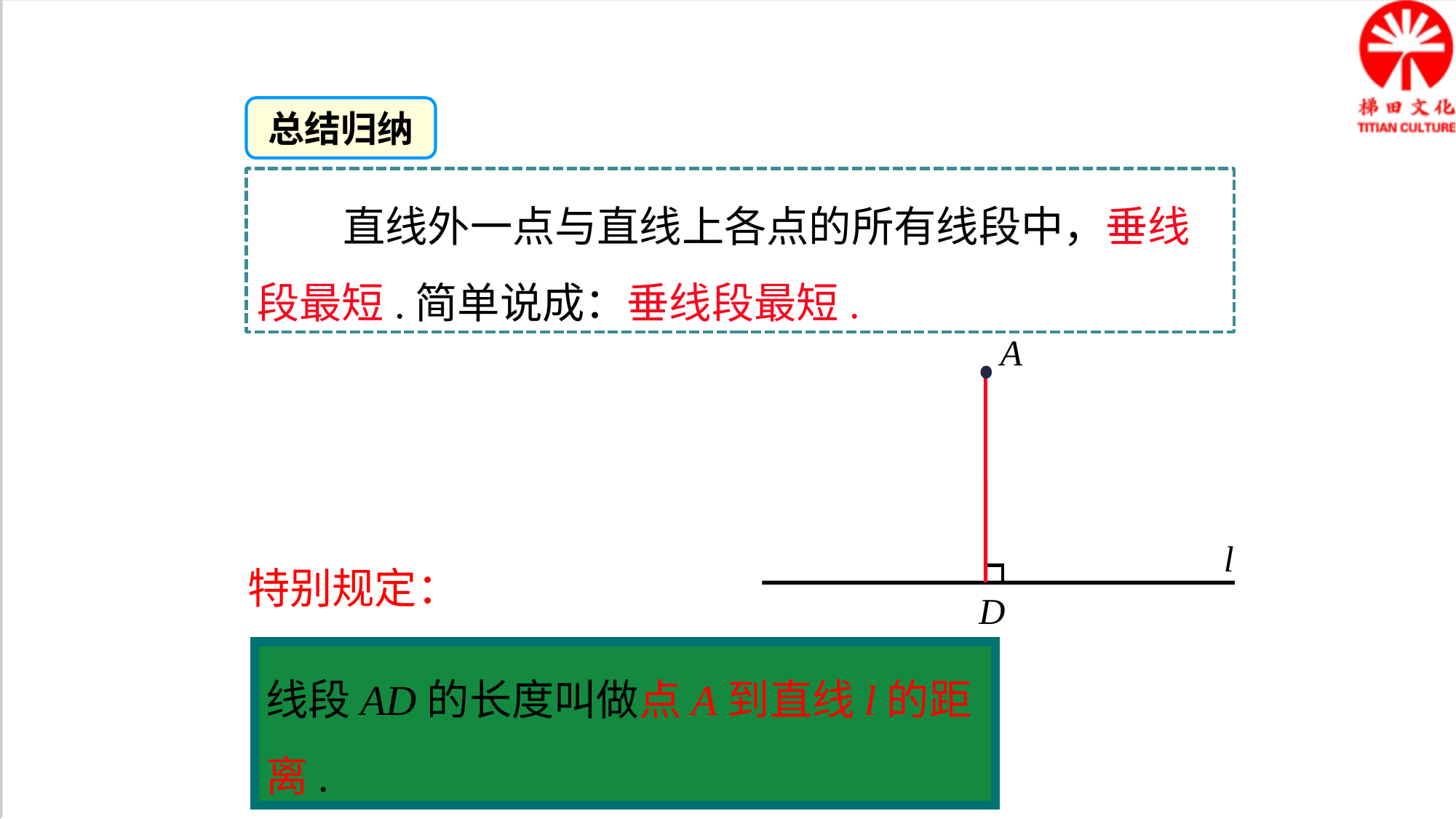

总结归纳
        直线外一点与直线上各点的所有线段中，垂线段最短.简单说成：垂线段最短.
 A

D
l
特别规定：

线段AD的长度叫做点A到直线l的距离.